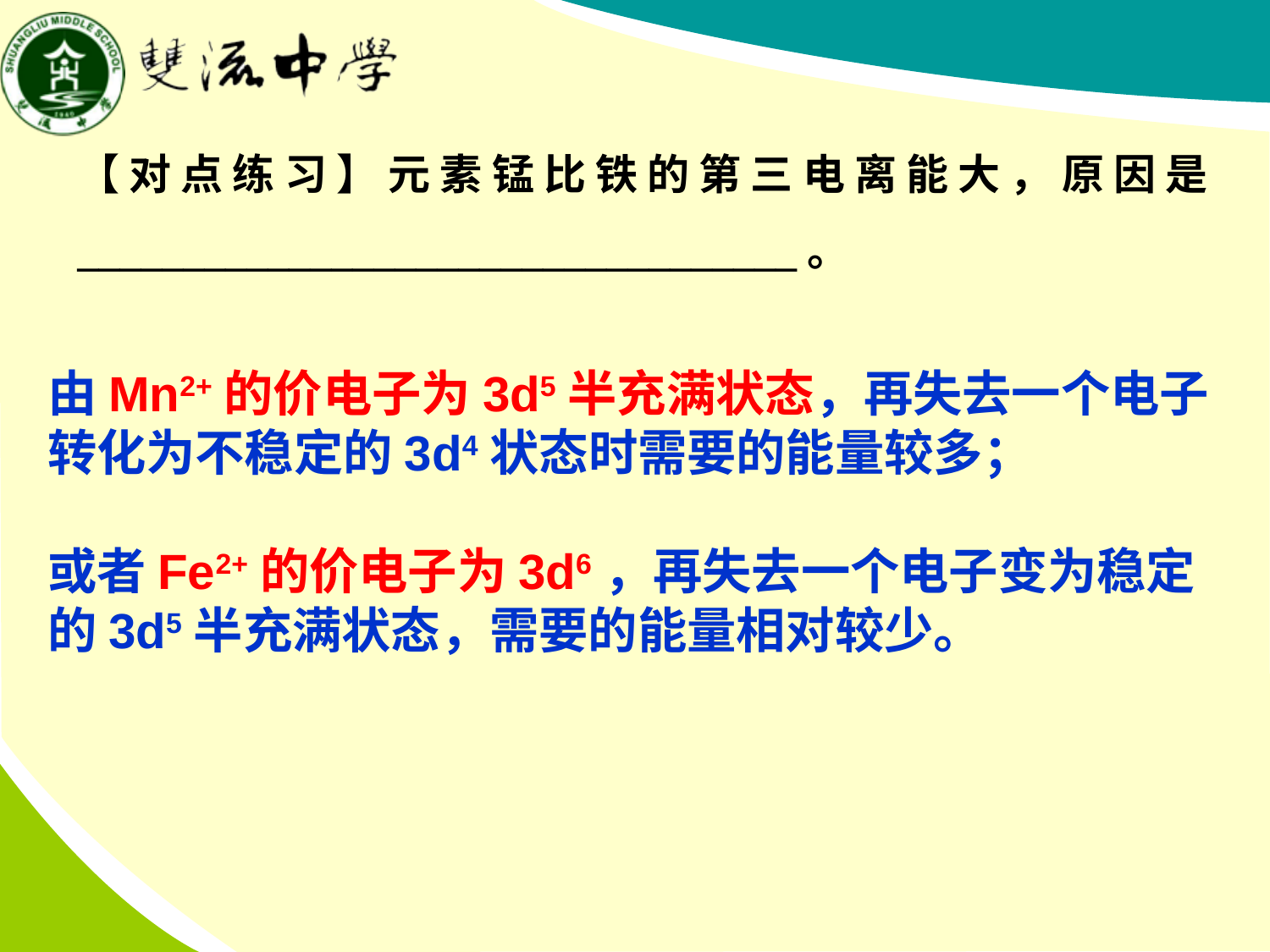

【对点练习】元素锰比铁的第三电离能大，原因是__________________________________。
由Mn2+的价电子为3d5半充满状态，再失去一个电子转化为不稳定的3d4状态时需要的能量较多；

或者Fe2+的价电子为3d6，再失去一个电子变为稳定的3d5半充满状态，需要的能量相对较少。